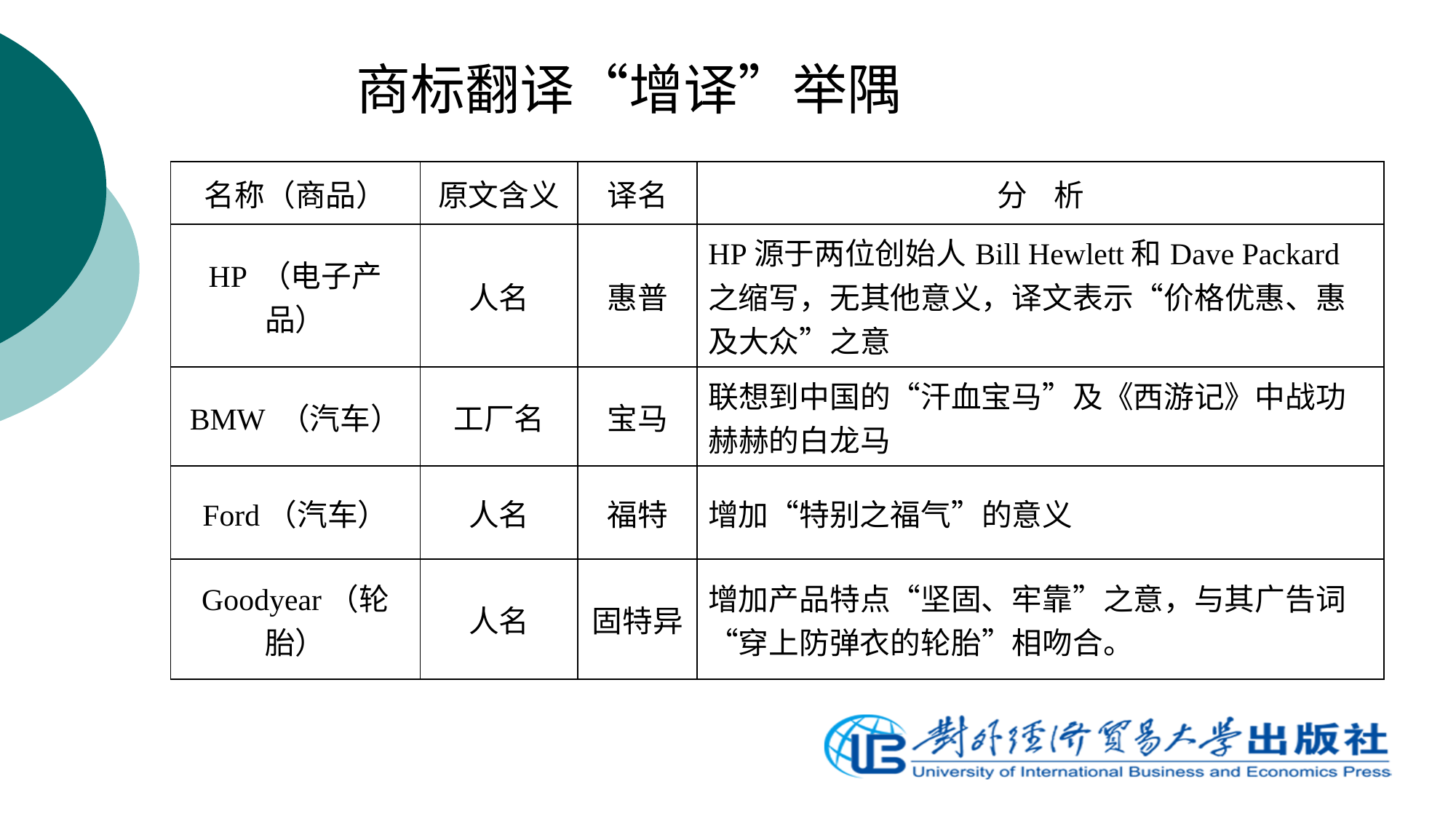

# 商标翻译“增译”举隅
| 名称（商品） | 原文含义 | 译名 | 分 析 |
| --- | --- | --- | --- |
| HP （电子产品） | 人名 | 惠普 | HP源于两位创始人Bill Hewlett和Dave Packard之缩写，无其他意义，译文表示“价格优惠、惠及大众”之意 |
| BMW （汽车） | 工厂名 | 宝马 | 联想到中国的“汗血宝马”及《西游记》中战功赫赫的白龙马 |
| Ford（汽车） | 人名 | 福特 | 增加“特别之福气”的意义 |
| Goodyear（轮胎） | 人名 | 固特异 | 增加产品特点“坚固、牢靠”之意，与其广告词“穿上防弹衣的轮胎”相吻合。 |